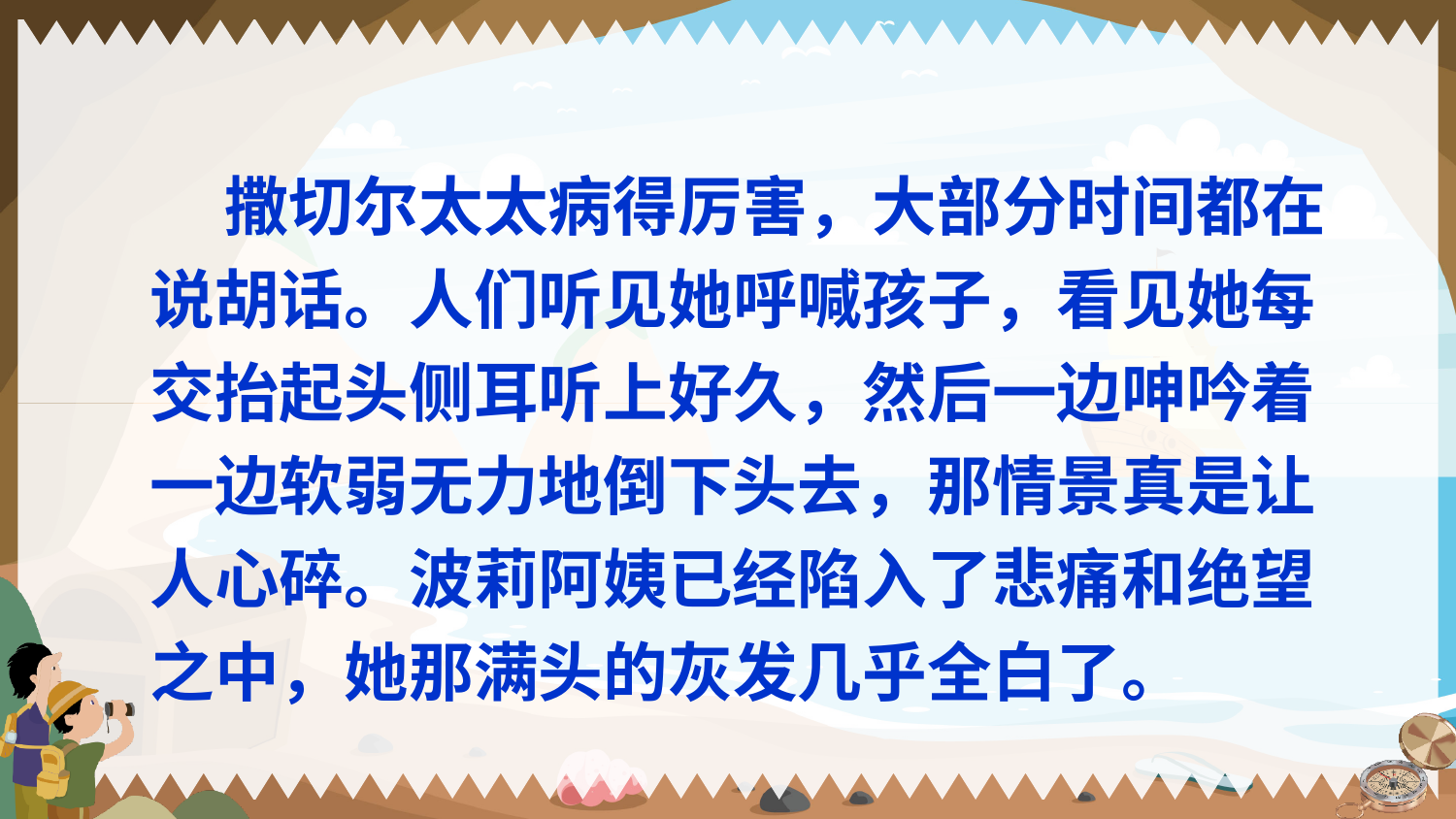

撒切尔太太病得厉害，大部分时间都在说胡话。人们听见她呼喊孩子，看见她每交抬起头侧耳听上好久，然后一边呻吟着一边软弱无力地倒下头去，那情景真是让人心碎。波莉阿姨已经陷入了悲痛和绝望之中，她那满头的灰发几乎全白了。